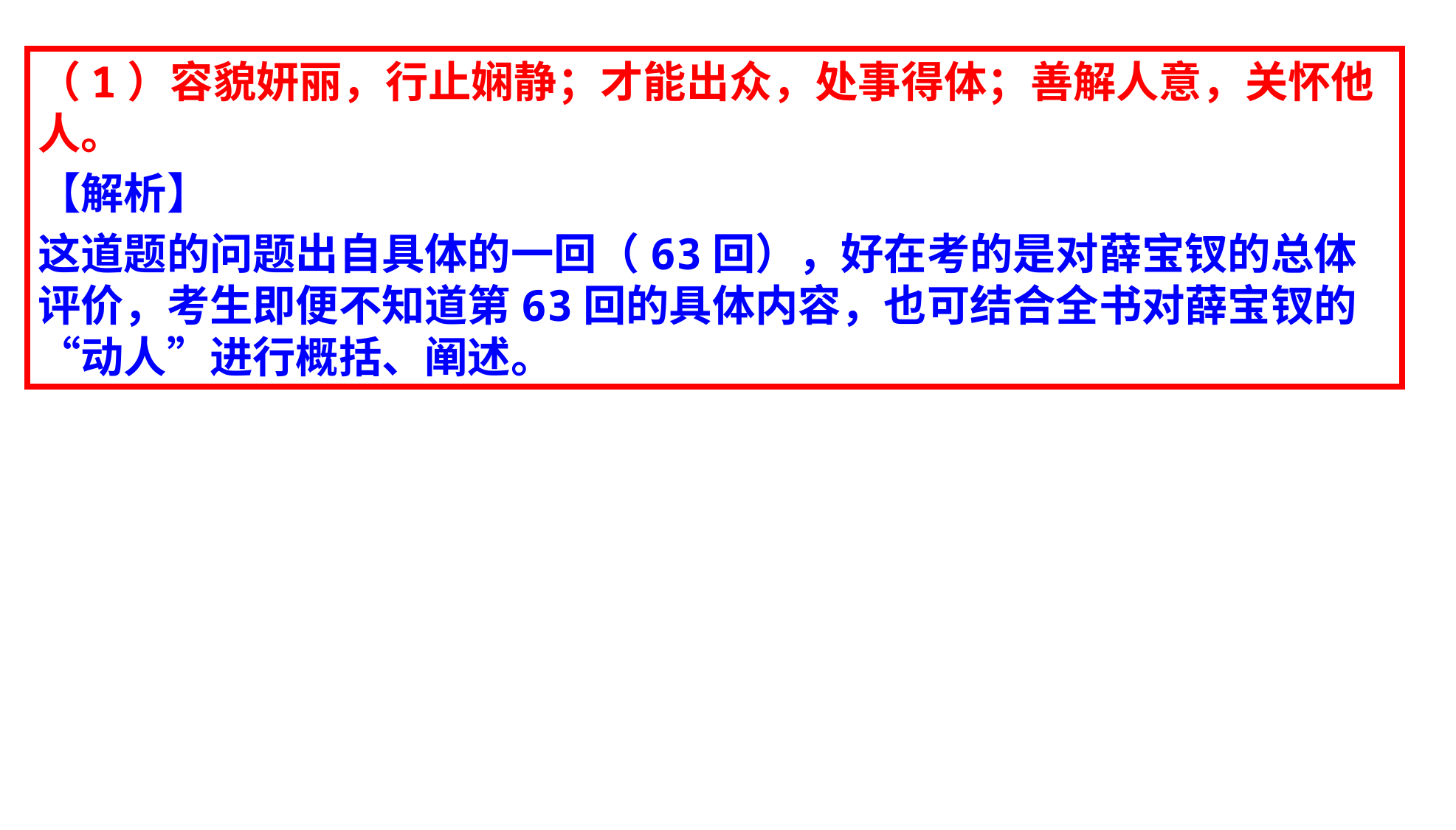

（1）容貌妍丽，行止娴静；才能出众，处事得体；善解人意，关怀他人。
【解析】
这道题的问题出自具体的一回（63回），好在考的是对薛宝钗的总体评价，考生即便不知道第63回的具体内容，也可结合全书对薛宝钗的“动人”进行概括、阐述。